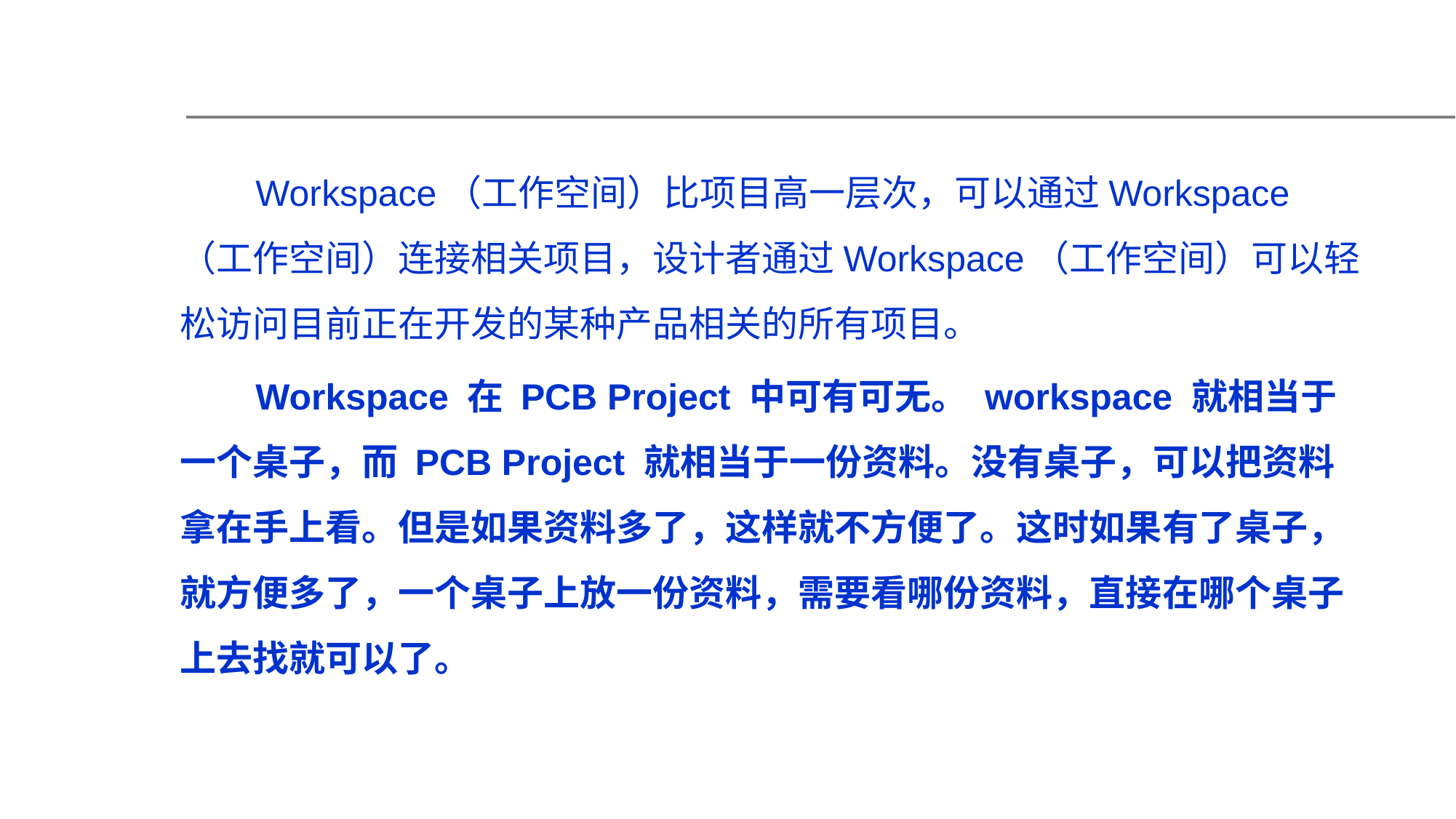

Workspace（工作空间）比项目高一层次，可以通过Workspace（工作空间）连接相关项目，设计者通过Workspace（工作空间）可以轻松访问目前正在开发的某种产品相关的所有项目。
Workspace 在 PCB Project 中可有可无。 workspace 就相当于一个桌子，而 PCB Project 就相当于一份资料。没有桌子，可以把资料拿在手上看。但是如果资料多了，这样就不方便了。这时如果有了桌子，就方便多了，一个桌子上放一份资料，需要看哪份资料，直接在哪个桌子上去找就可以了。